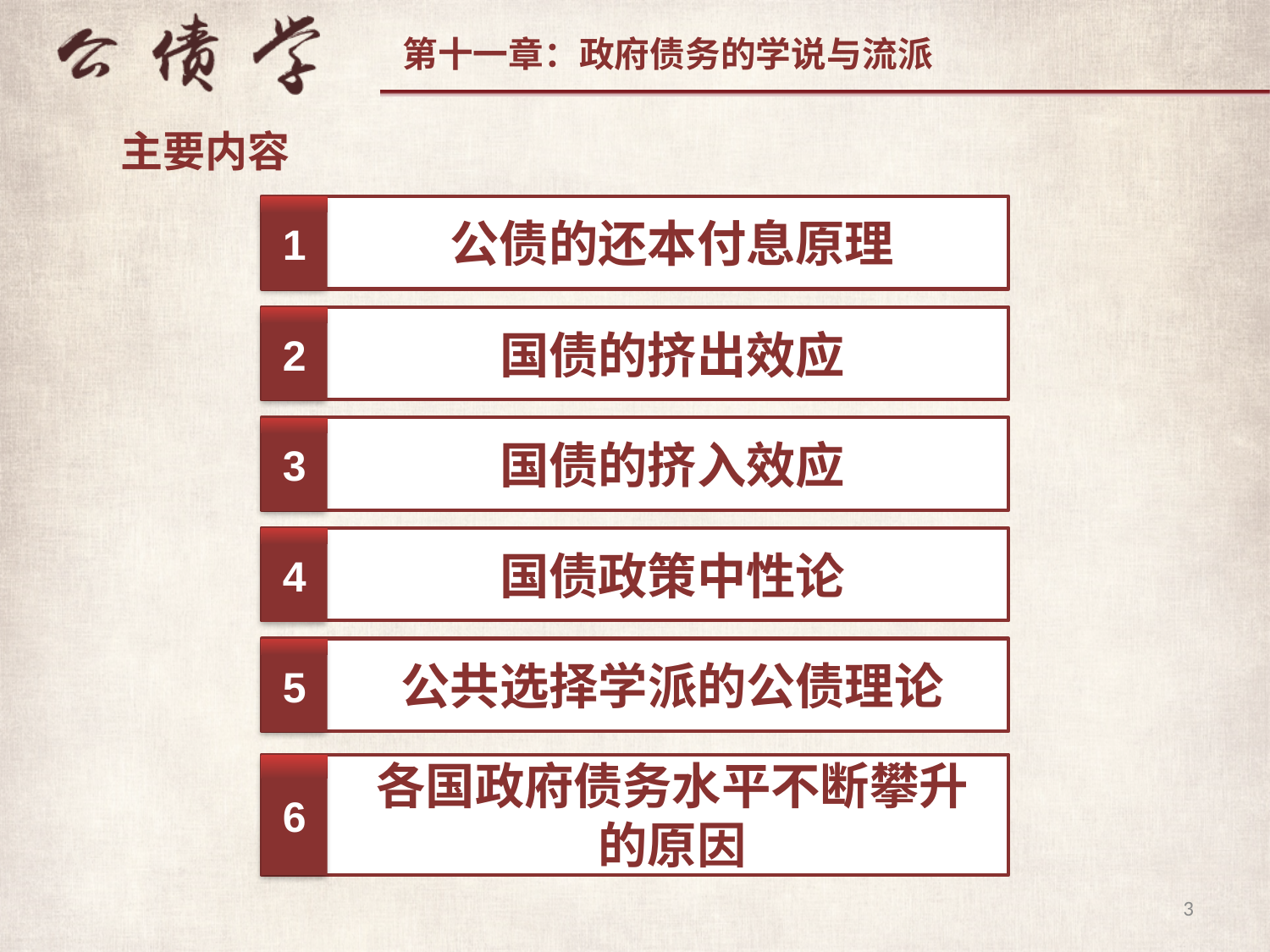

主要内容

1
公债的还本付息原理

2
国债的挤出效应

3
国债的挤入效应

4
国债政策中性论

5
公共选择学派的公债理论
各国政府债务水平不断攀升的原因

6
3